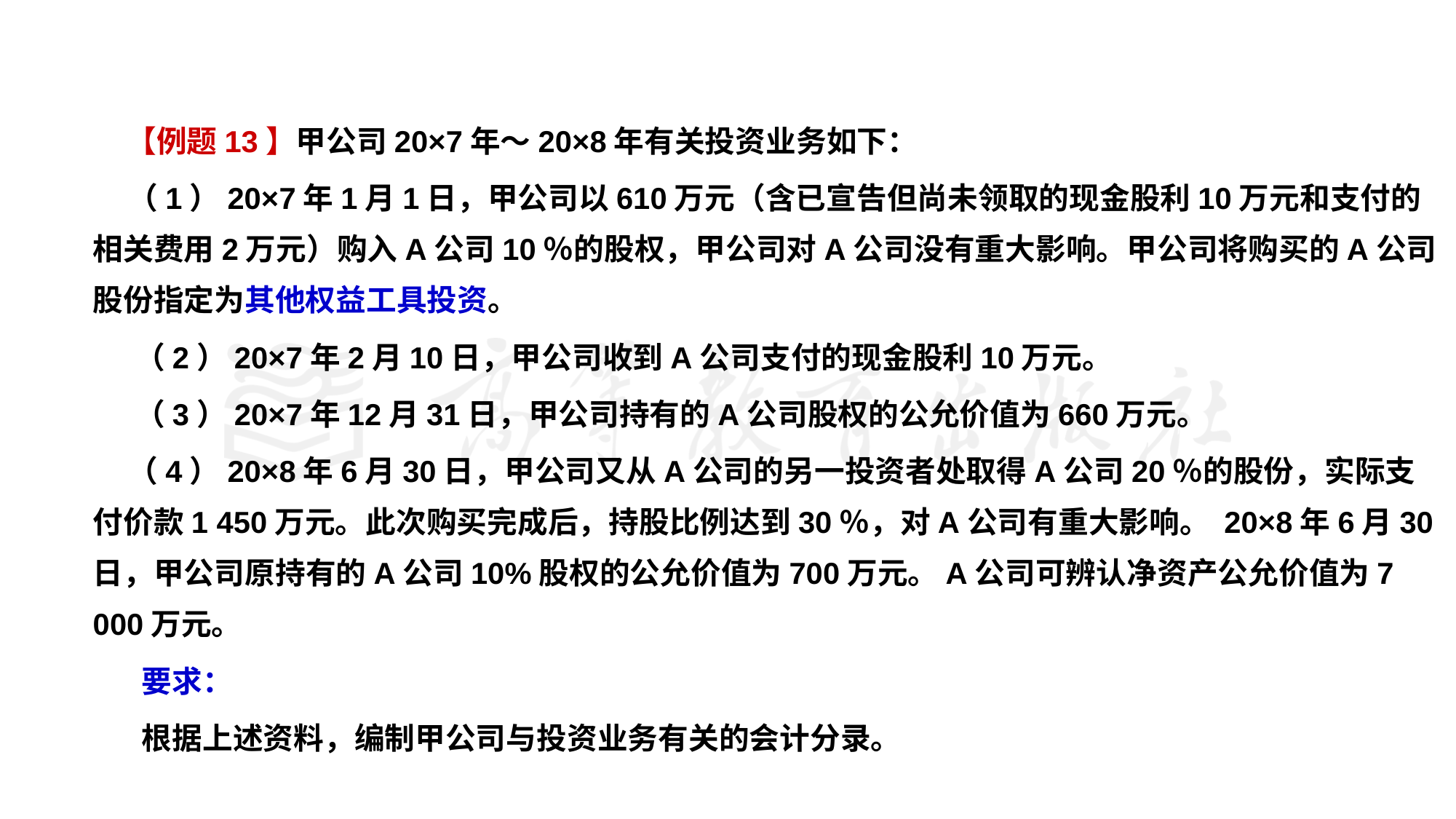

#
     【例题13】甲公司20×7年～20×8年有关投资业务如下：
    （1）20×7年1月1日，甲公司以610万元（含已宣告但尚未领取的现金股利10万元和支付的相关费用2万元）购入A公司10％的股权，甲公司对A公司没有重大影响。甲公司将购买的A公司股份指定为其他权益工具投资。
     （2）20×7年2月10日，甲公司收到A公司支付的现金股利10万元。
     （3）20×7年12月31日，甲公司持有的A公司股权的公允价值为660万元。
    （4）20×8年6月30日，甲公司又从A公司的另一投资者处取得A公司20％的股份，实际支付价款1 450万元。此次购买完成后，持股比例达到30％，对A公司有重大影响。 20×8年6月30日，甲公司原持有的A公司10%股权的公允价值为700万元。A公司可辨认净资产公允价值为7 000万元。
      要求：
      根据上述资料，编制甲公司与投资业务有关的会计分录。